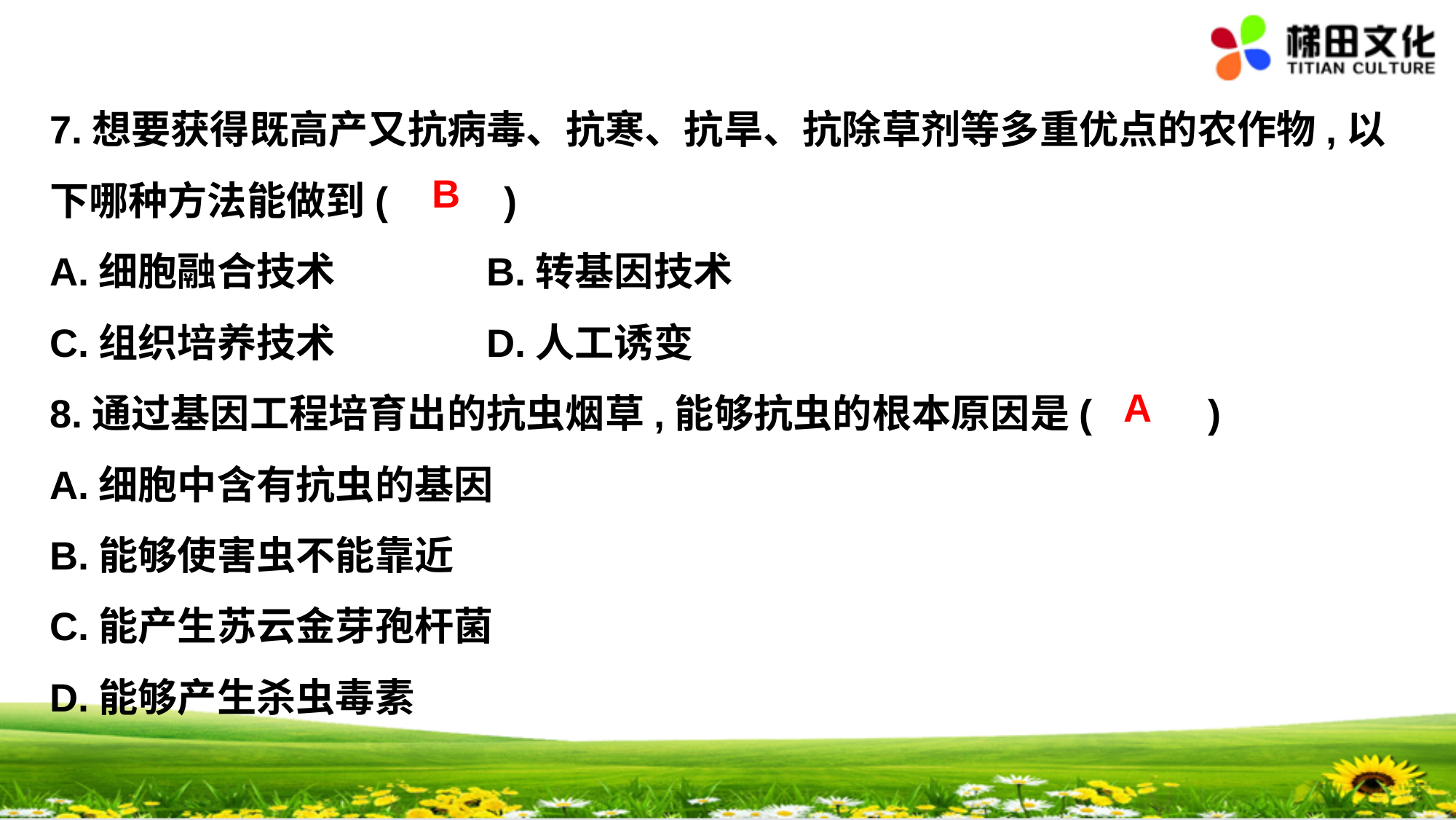

7.想要获得既高产又抗病毒、抗寒、抗旱、抗除草剂等多重优点的农作物,以
下哪种方法能做到(　  　)
A.细胞融合技术		B.转基因技术
C.组织培养技术		D.人工诱变
8.通过基因工程培育出的抗虫烟草,能够抗虫的根本原因是(　  　)
A.细胞中含有抗虫的基因
B.能够使害虫不能靠近
C.能产生苏云金芽孢杆菌
D.能够产生杀虫毒素
B
A